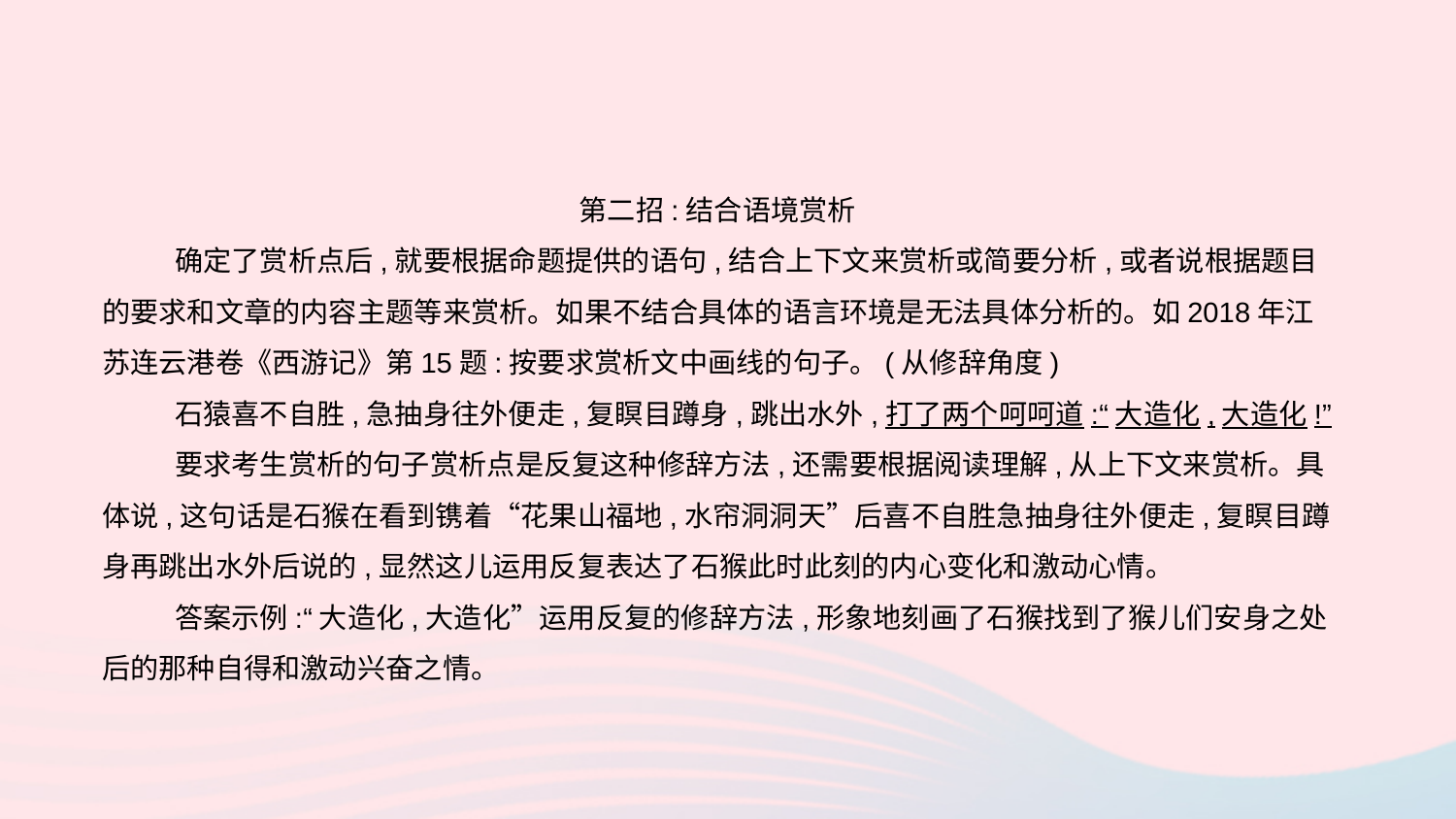

第二招:结合语境赏析
确定了赏析点后,就要根据命题提供的语句,结合上下文来赏析或简要分析,或者说根据题目的要求和文章的内容主题等来赏析。如果不结合具体的语言环境是无法具体分析的。如2018年江苏连云港卷《西游记》第15题:按要求赏析文中画线的句子。(从修辞角度)
石猿喜不自胜,急抽身往外便走,复瞑目蹲身,跳出水外,打了两个呵呵道:“大造化,大造化!”
要求考生赏析的句子赏析点是反复这种修辞方法,还需要根据阅读理解,从上下文来赏析。具体说,这句话是石猴在看到镌着“花果山福地,水帘洞洞天”后喜不自胜急抽身往外便走,复瞑目蹲身再跳出水外后说的,显然这儿运用反复表达了石猴此时此刻的内心变化和激动心情。
答案示例:“大造化,大造化”运用反复的修辞方法,形象地刻画了石猴找到了猴儿们安身之处后的那种自得和激动兴奋之情。